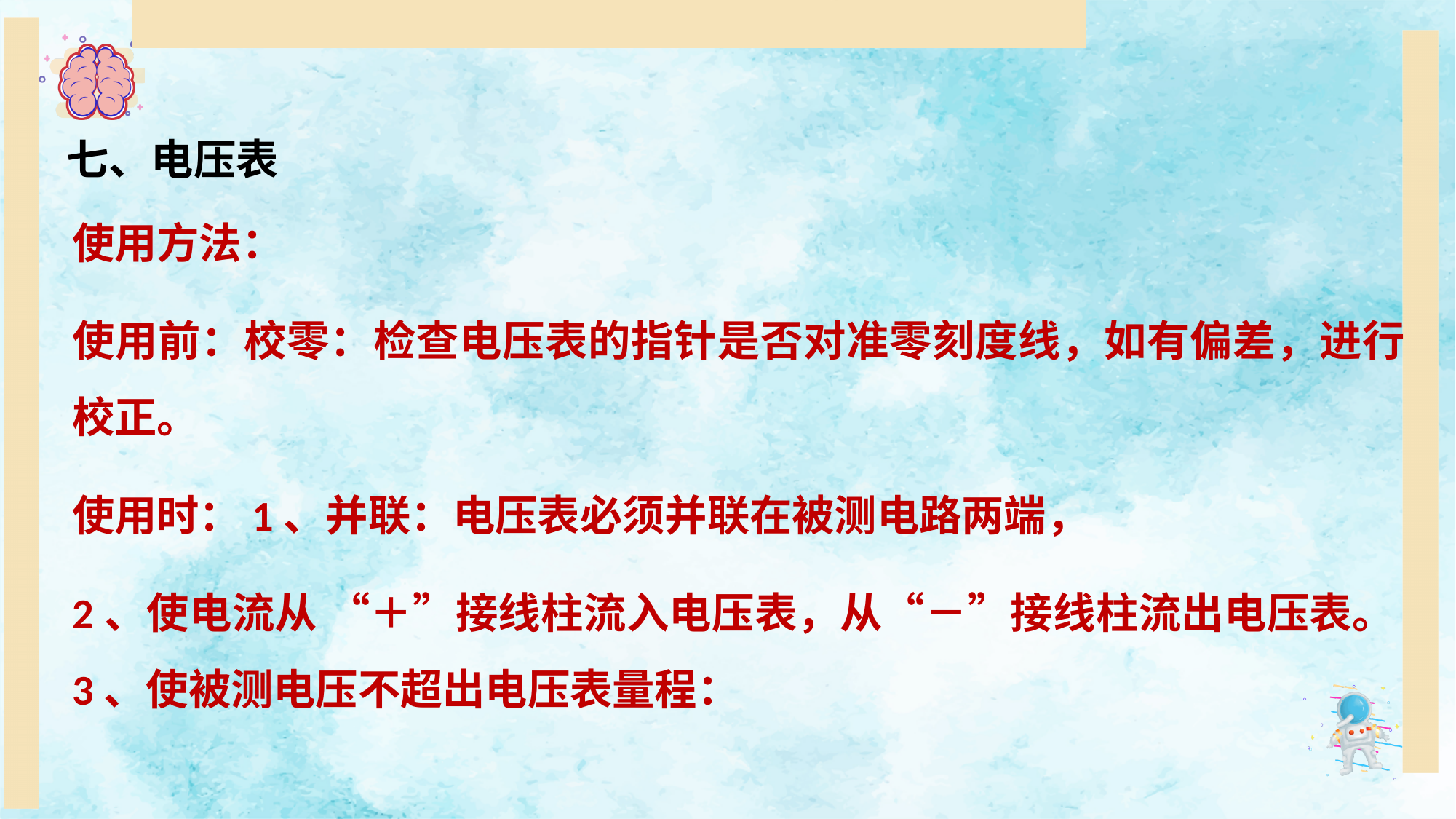

七、电压表
使用方法：
使用前：校零：检查电压表的指针是否对准零刻度线，如有偏差，进行校正。
使用时：1、并联：电压表必须并联在被测电路两端，
2、使电流从 “＋”接线柱流入电压表，从“－”接线柱流出电压表。3、使被测电压不超出电压表量程：